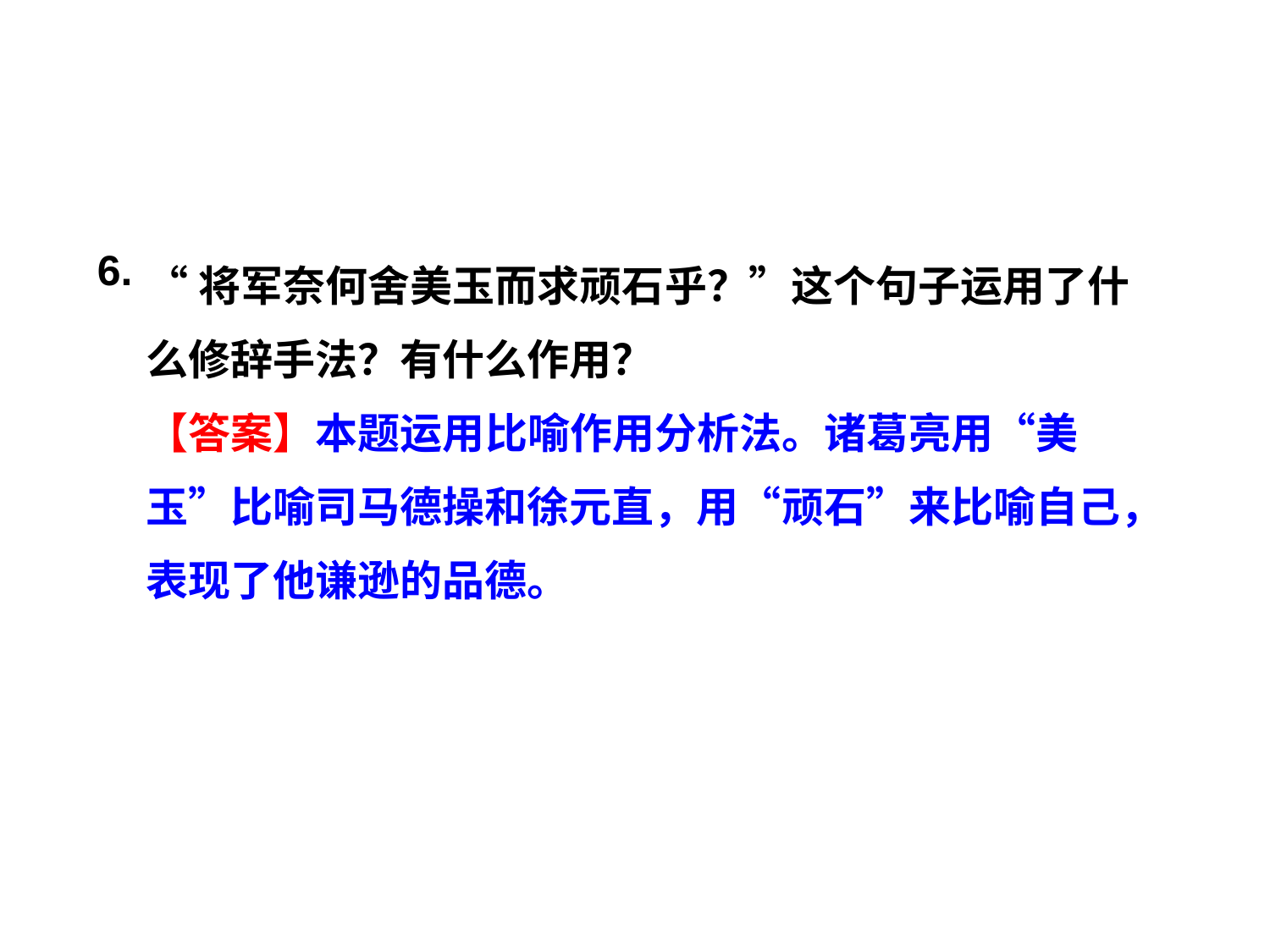

“将军奈何舍美玉而求顽石乎？”这个句子运用了什么修辞手法？有什么作用？
【答案】本题运用比喻作用分析法。诸葛亮用“美玉”比喻司马德操和徐元直，用“顽石”来比喻自己，表现了他谦逊的品德。
6.